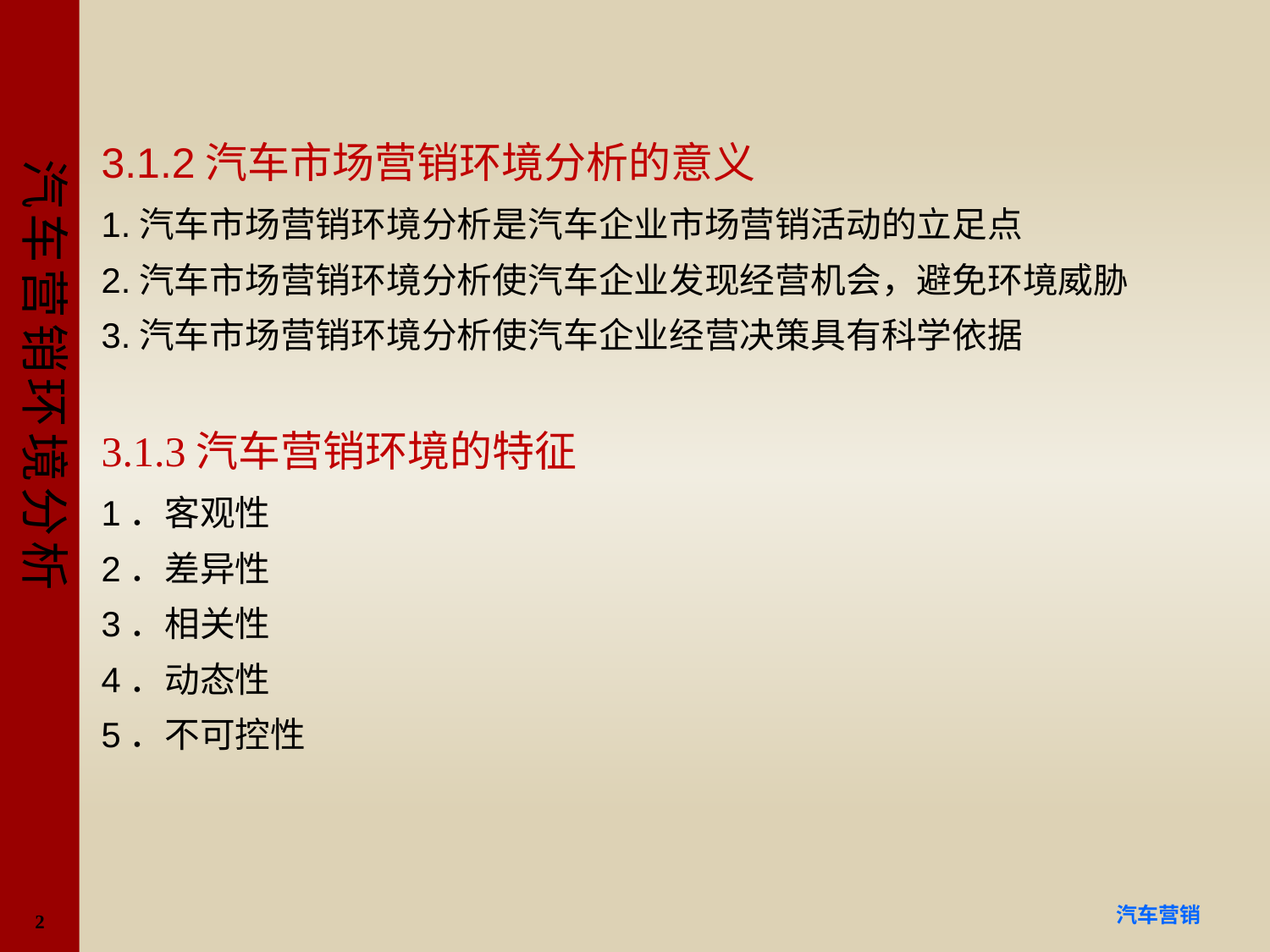

#
3.1.2汽车市场营销环境分析的意义
1.汽车市场营销环境分析是汽车企业市场营销活动的立足点
2.汽车市场营销环境分析使汽车企业发现经营机会，避免环境威胁
3.汽车市场营销环境分析使汽车企业经营决策具有科学依据

3.1.3汽车营销环境的特征
1．客观性
2．差异性
3．相关性
4．动态性
5．不可控性

2